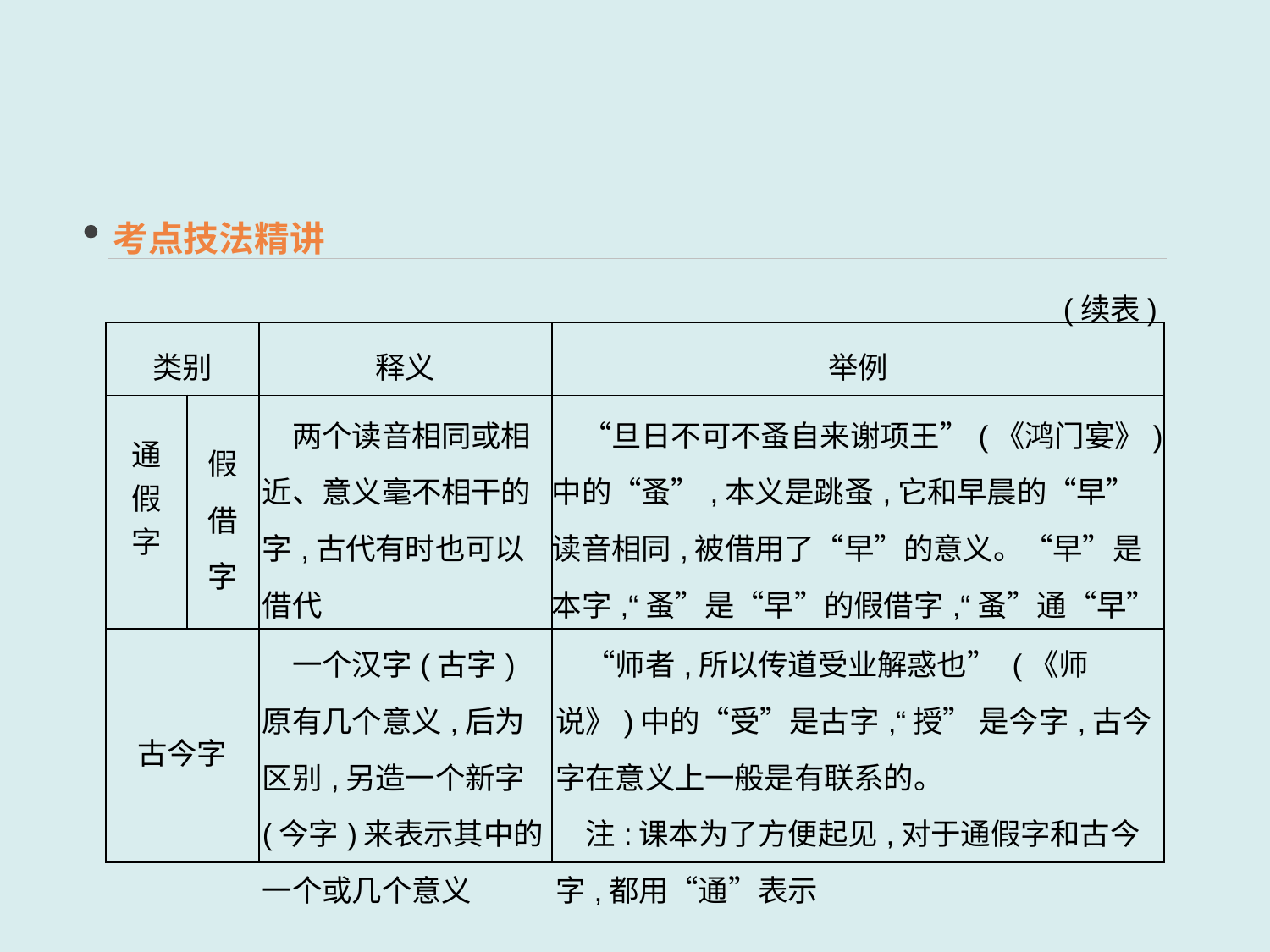

考点技法精讲

(续表)
| 类别 |  | 释义 | 举例 |
| --- | --- | --- | --- |
| 通 假 字 | 假 借 字 | 两个读音相同或相近、意义毫不相干的字,古代有时也可以借代 | “旦日不可不蚤自来谢项王”(《鸿门宴》)中的“蚤”,本义是跳蚤,它和早晨的“早”读音相同,被借用了“早”的意义。“早”是本字,“蚤”是“早”的假借字,“蚤”通“早” |
| 古今字 |  | 一个汉字(古字)原有几个意义,后为区别,另造一个新字(今字)来表示其中的一个或几个意义 | “师者,所以传道受业解惑也” (《师说》)中的“受”是古字,“授” 是今字,古今字在意义上一般是有联系的。 　注:课本为了方便起见,对于通假字和古今字,都用“通”表示 |